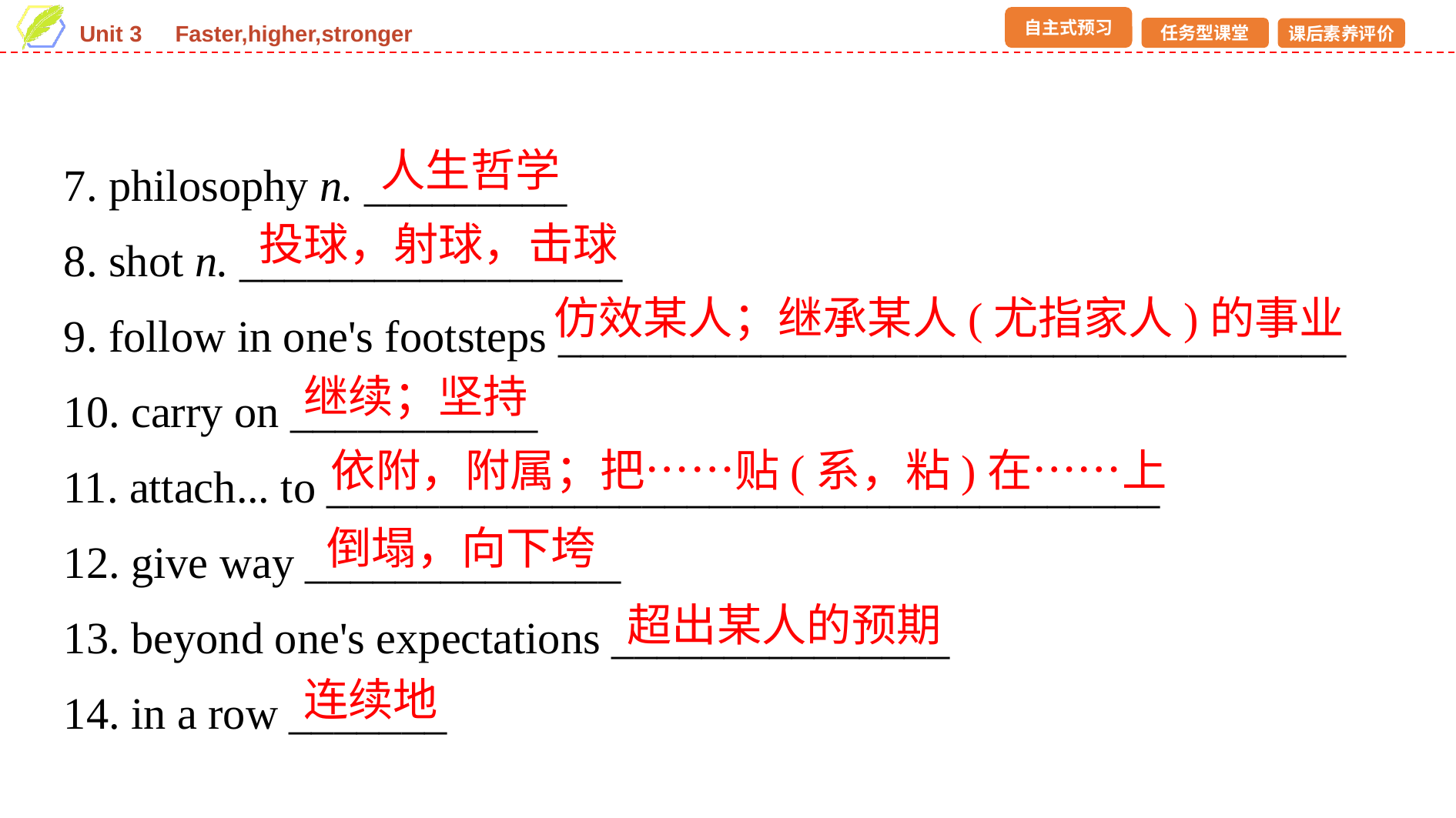

7. philosophy n. _________
8. shot n. _________________
9. follow in one's footsteps ___________________________________
10. carry on ___________
11. attach... to _____________________________________
12. give way ______________
13. beyond one's expectations _______________
14. in a row _______
人生哲学
投球，射球，击球
仿效某人；继承某人(尤指家人)的事业
继续；坚持
依附，附属；把……贴(系，粘)在……上
倒塌，向下垮
超出某人的预期
连续地